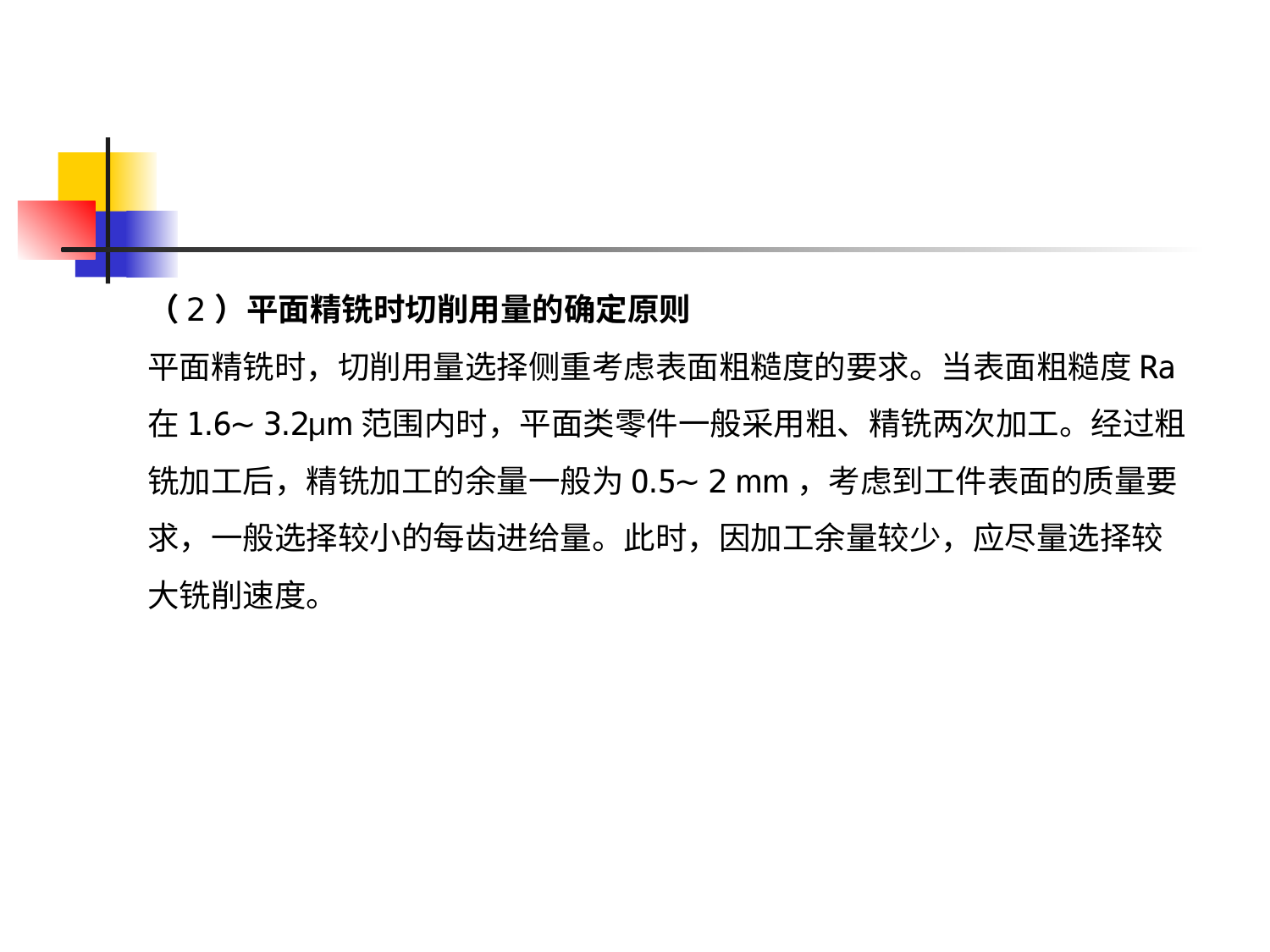

（2）平面精铣时切削用量的确定原则
平面精铣时，切削用量选择侧重考虑表面粗糙度的要求。当表面粗糙度Ra在1.6~ 3.2μm范围内时，平面类零件一般采用粗、精铣两次加工。经过粗铣加工后，精铣加工的余量一般为0.5~ 2 mm，考虑到工件表面的质量要求，一般选择较小的每齿进给量。此时，因加工余量较少，应尽量选择较大铣削速度。